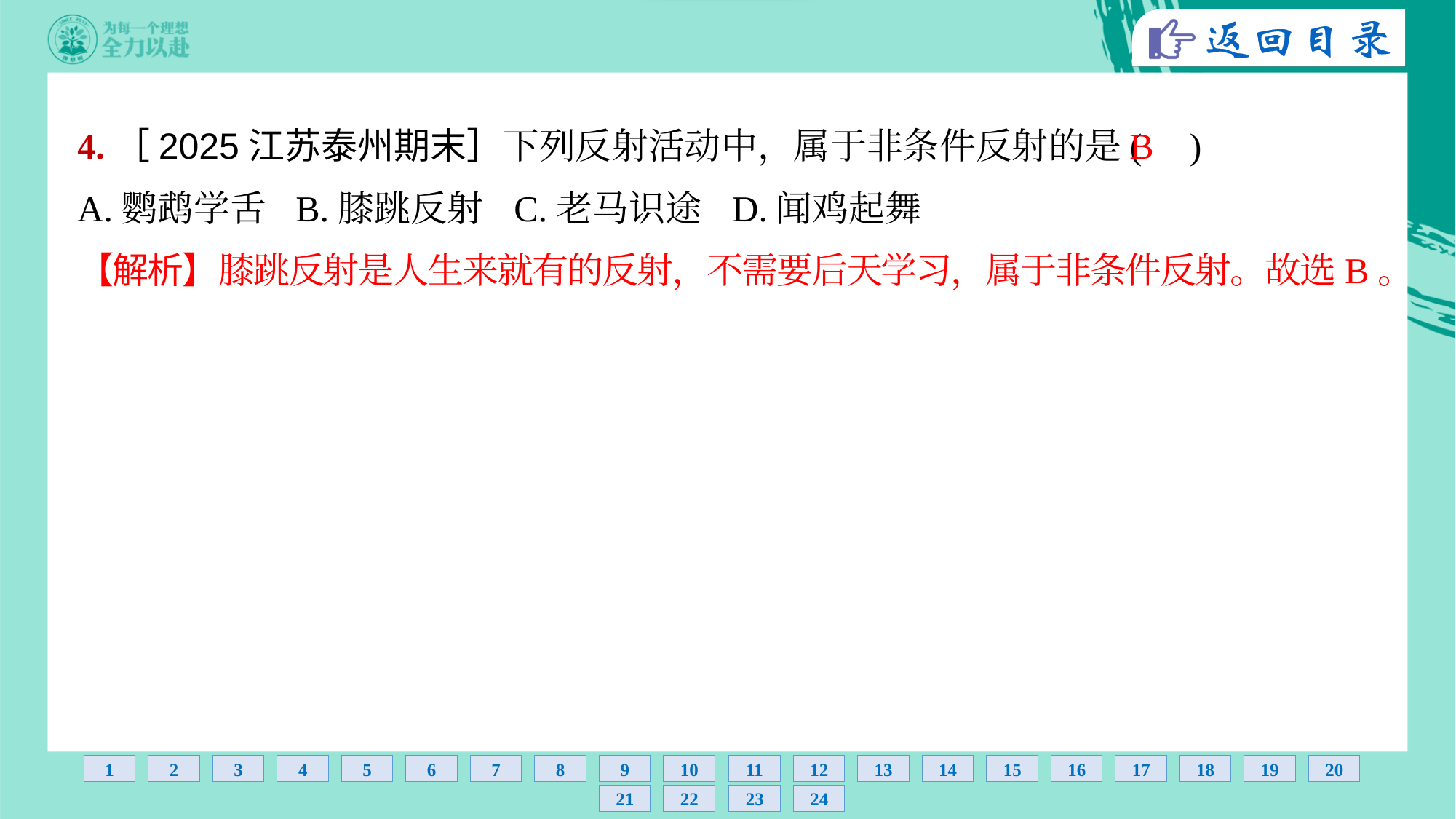

4.［2025江苏泰州期末］下列反射活动中，属于非条件反射的是(     )
B
A.鹦鹉学舌	B.膝跳反射	C.老马识途	D.闻鸡起舞
【解析】膝跳反射是人生来就有的反射，不需要后天学习，属于非条件反射。故选B。